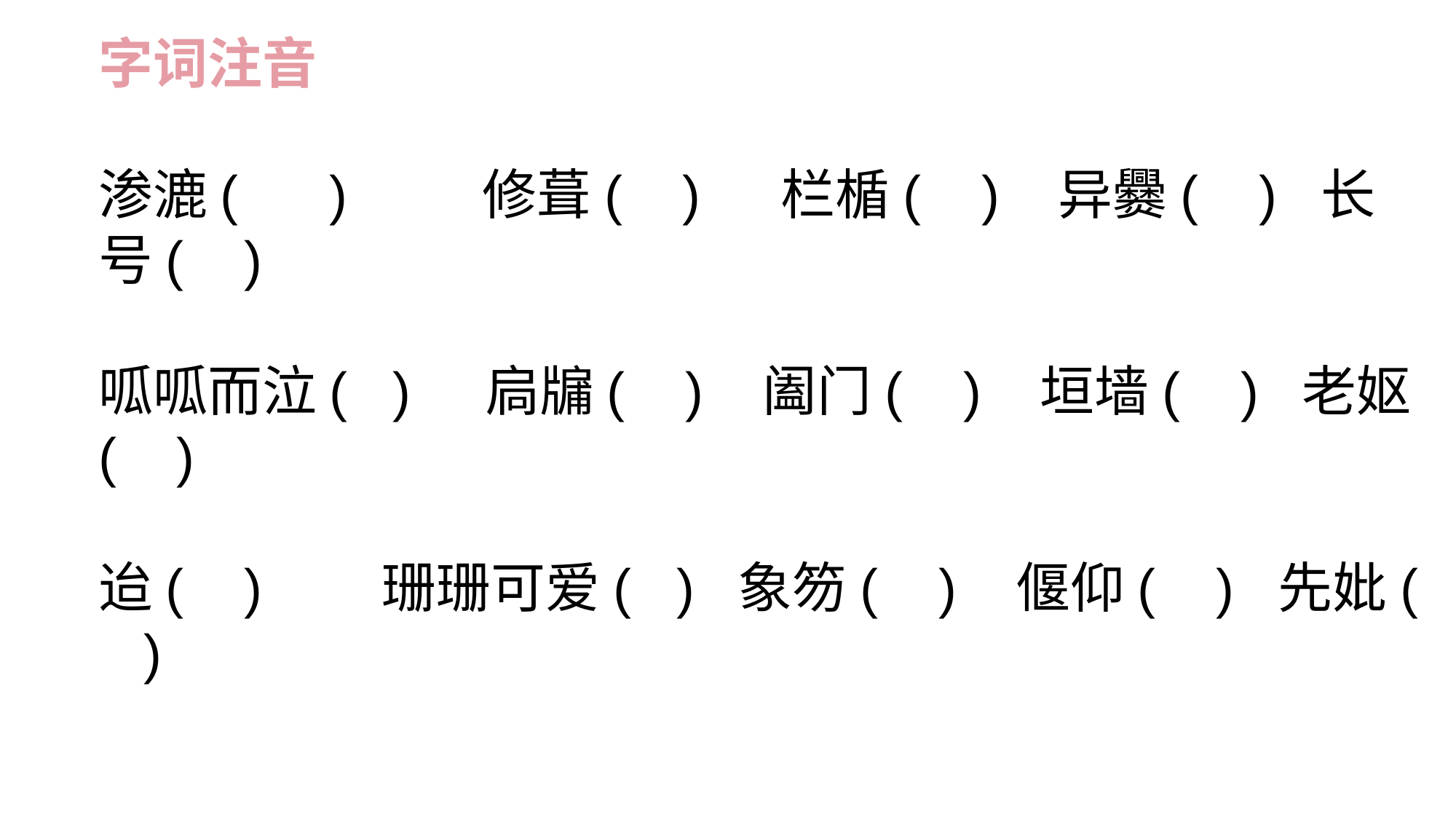

字词注音

渗漉(      )　　 修葺(    )　 栏楯(    )   异爨(    )  长号(    )

呱呱而泣(   )    扃牖(    )   阖门(    )   垣墙(    )  老妪(    )

迨(    )       珊珊可爱(   )  象笏(    )   偃仰(    )  先妣(    )